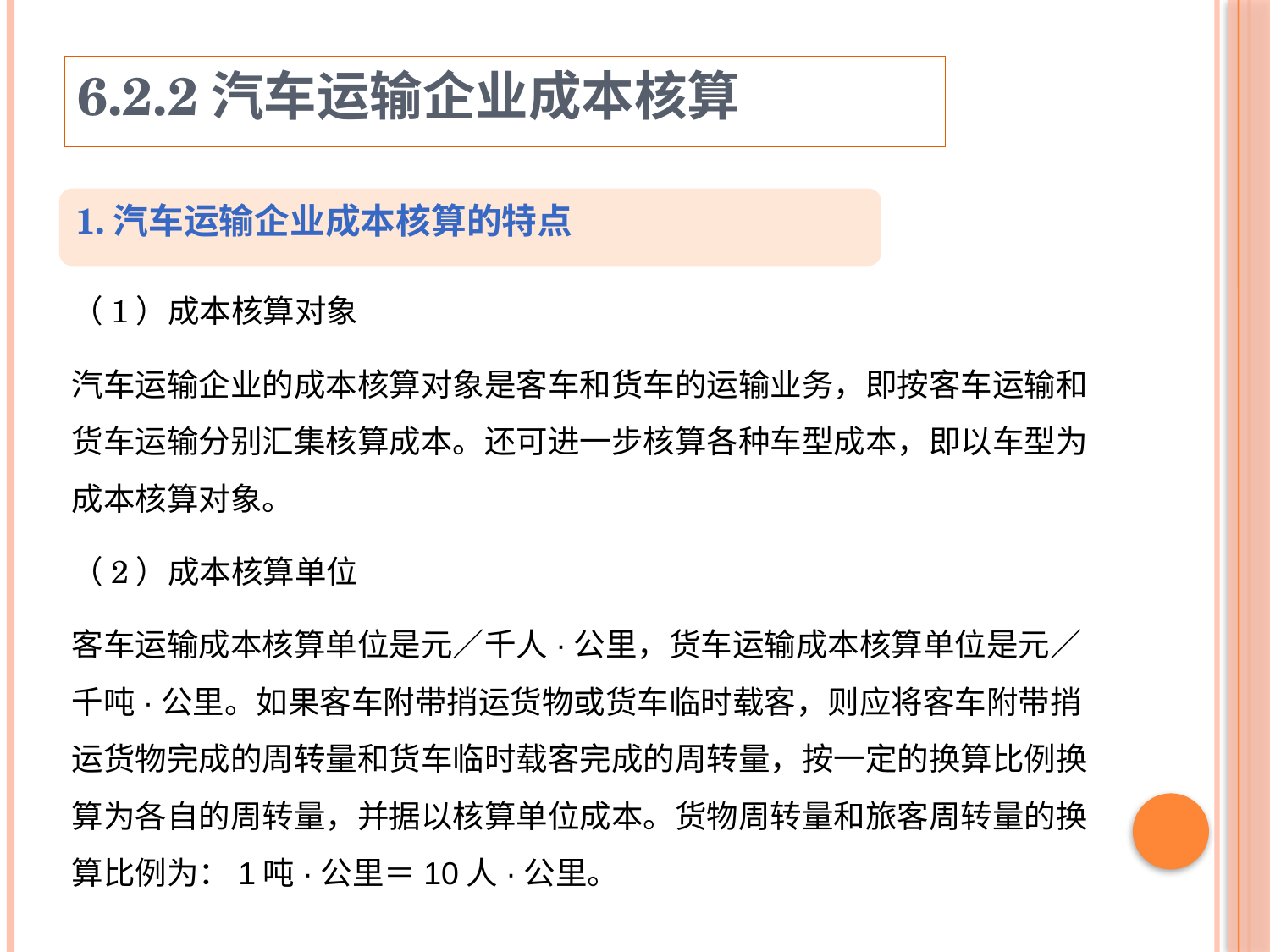

6.2.2汽车运输企业成本核算
1.汽车运输企业成本核算的特点
（1）成本核算对象
汽车运输企业的成本核算对象是客车和货车的运输业务，即按客车运输和货车运输分别汇集核算成本。还可进一步核算各种车型成本，即以车型为成本核算对象。
（2）成本核算单位
客车运输成本核算单位是元／千人·公里，货车运输成本核算单位是元／千吨·公里。如果客车附带捎运货物或货车临时载客，则应将客车附带捎运货物完成的周转量和货车临时载客完成的周转量，按一定的换算比例换算为各自的周转量，并据以核算单位成本。货物周转量和旅客周转量的换算比例为：1吨·公里＝10人·公里。